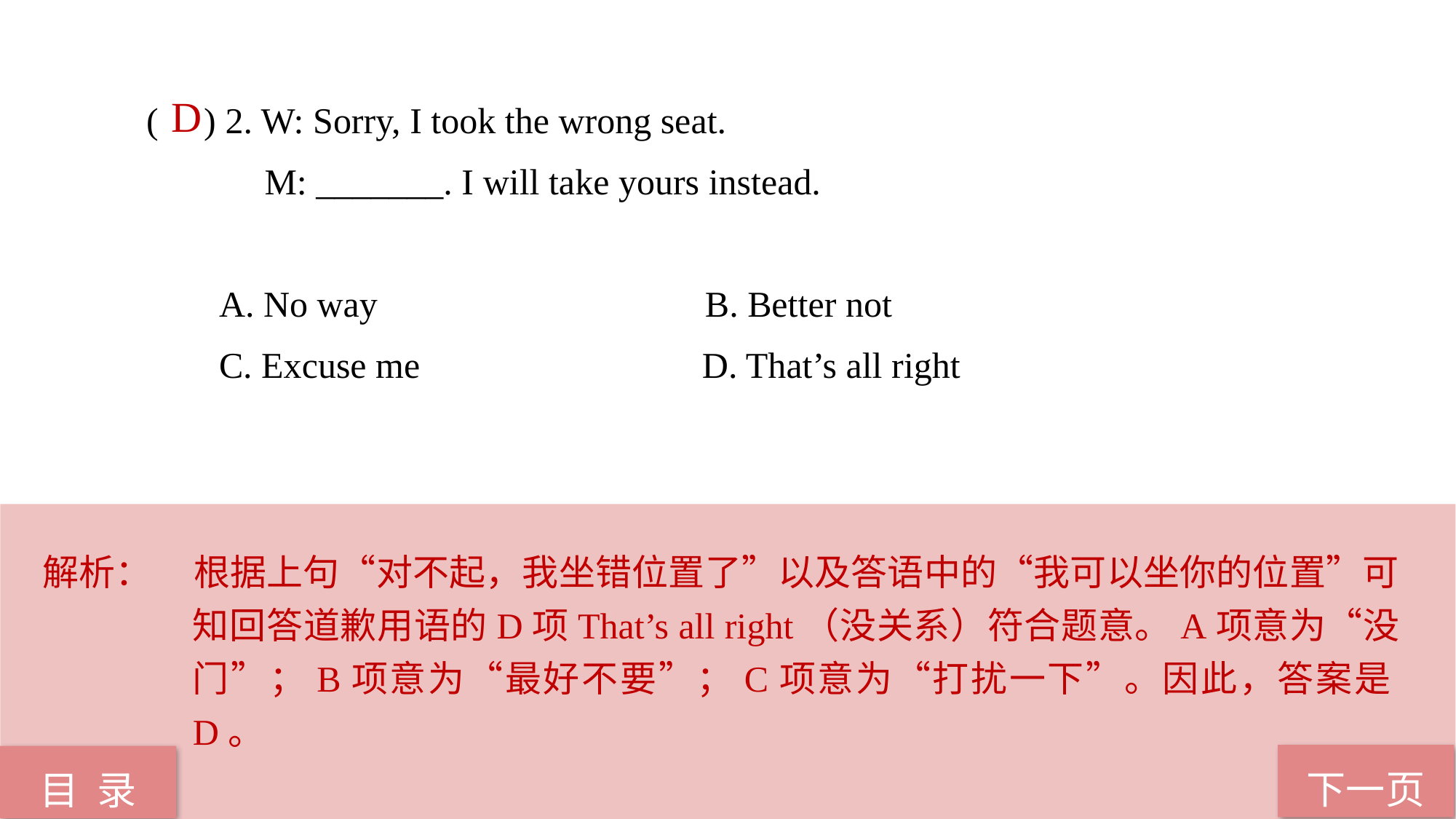

(     ) 2. W: Sorry, I took the wrong seat.
             M: _______. I will take yours instead.

        A. No way                                    B. Better not
        C. Excuse me                               D. That’s all right
   D
解析：	根据上句“对不起，我坐错位置了”以及答语中的“我可以坐你的位置”可知回答道歉用语的D项That’s all right（没关系）符合题意。A项意为“没门”；B项意为“最好不要”；C项意为“打扰一下”。因此，答案是D。